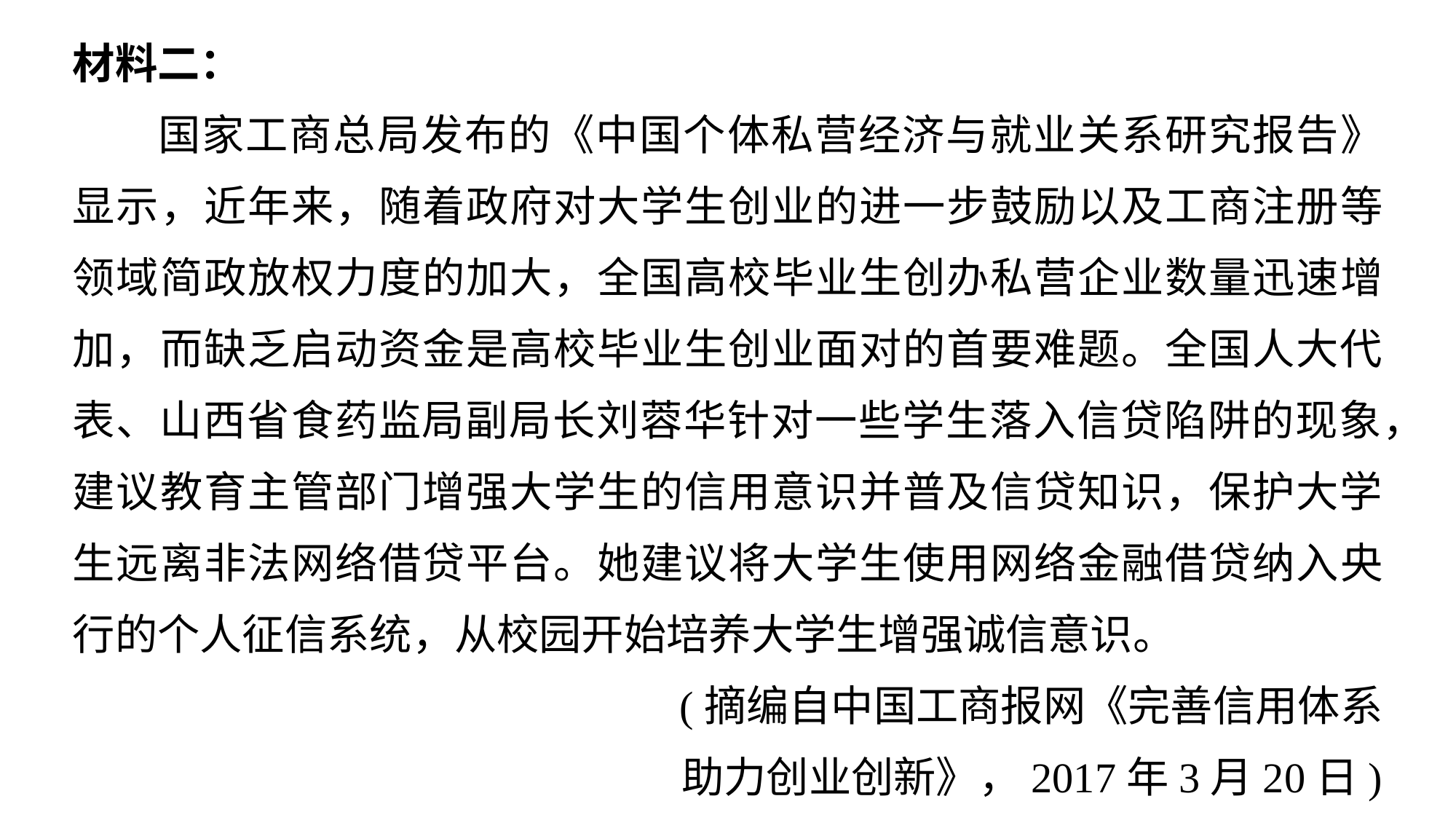

材料二：
国家工商总局发布的《中国个体私营经济与就业关系研究报告》显示，近年来，随着政府对大学生创业的进一步鼓励以及工商注册等领域简政放权力度的加大，全国高校毕业生创办私营企业数量迅速增加，而缺乏启动资金是高校毕业生创业面对的首要难题。全国人大代表、山西省食药监局副局长刘蓉华针对一些学生落入信贷陷阱的现象，建议教育主管部门增强大学生的信用意识并普及信贷知识，保护大学生远离非法网络借贷平台。她建议将大学生使用网络金融借贷纳入央行的个人征信系统，从校园开始培养大学生增强诚信意识。
(摘编自中国工商报网《完善信用体系
助力创业创新》，2017年3月20日)